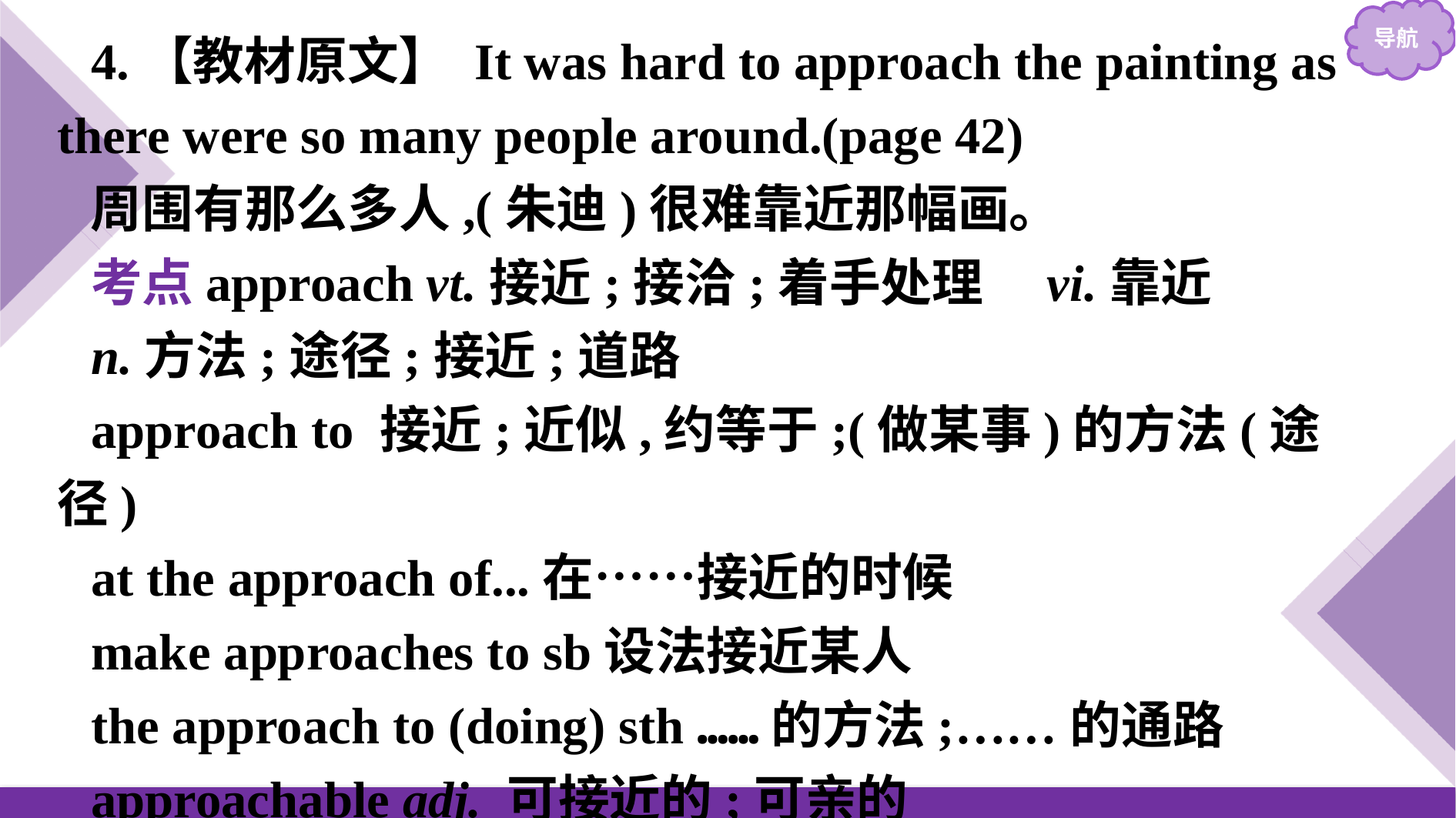

4.【教材原文】 It was hard to approach the painting as there were so many people around.(page 42)
周围有那么多人,(朱迪)很难靠近那幅画。
考点approach vt.接近;接洽;着手处理　vi.靠近
n.方法;途径;接近;道路
approach to 接近;近似,约等于;(做某事)的方法(途径)
at the approach of...在……接近的时候
make approaches to sb设法接近某人
the approach to (doing) sth ……的方法;……的通路
approachable adj. 可接近的;可亲的